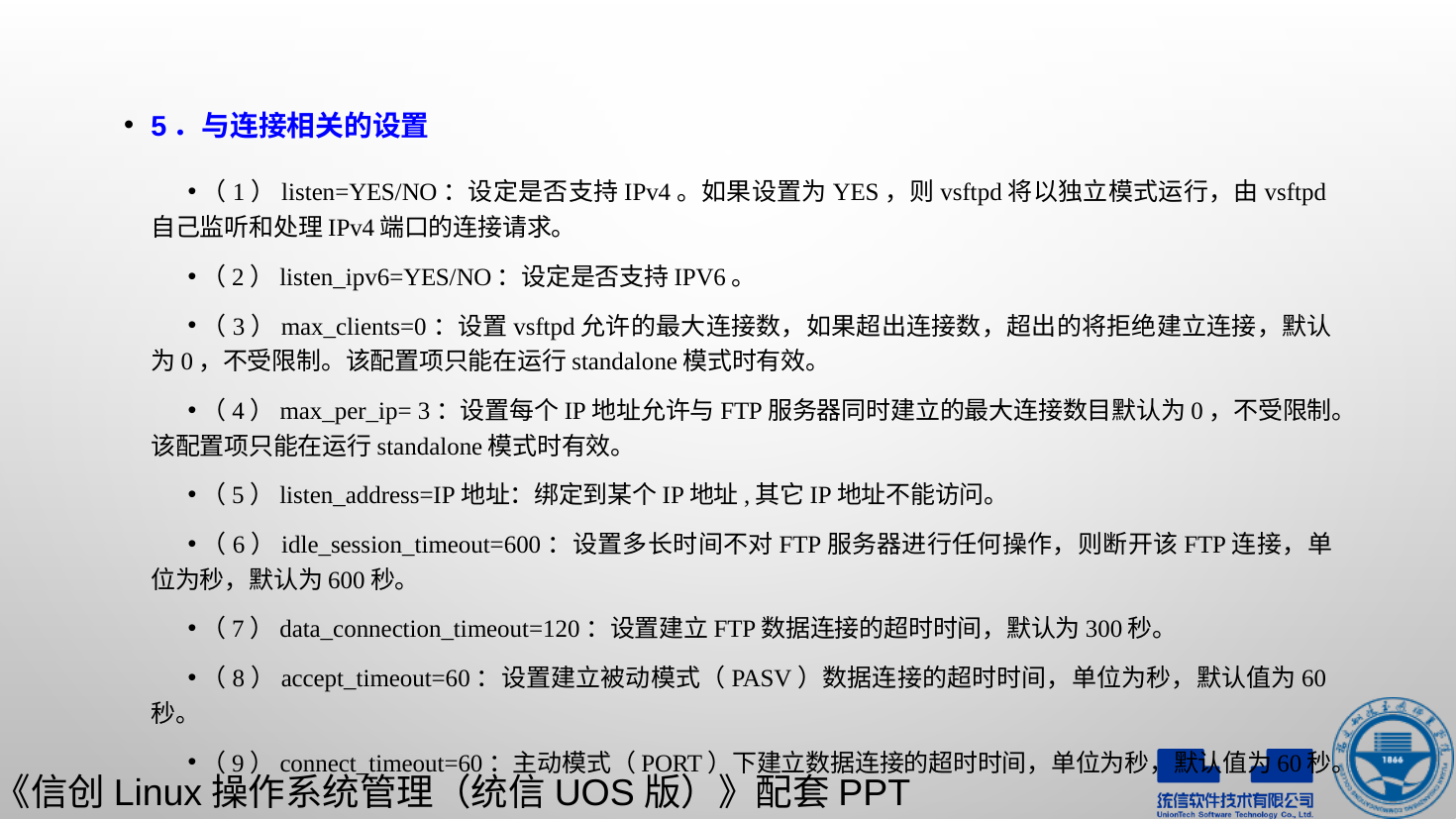

5．与连接相关的设置
（1）listen=YES/NO：设定是否支持IPv4。如果设置为YES，则vsftpd将以独立模式运行，由vsftpd自己监听和处理IPv4端口的连接请求。
（2）listen_ipv6=YES/NO：设定是否支持IPV6。
（3）max_clients=0：设置vsftpd允许的最大连接数，如果超出连接数，超出的将拒绝建立连接，默认为0，不受限制。该配置项只能在运行standalone模式时有效。
（4）max_per_ip= 3：设置每个IP地址允许与FTP服务器同时建立的最大连接数目默认为0，不受限制。该配置项只能在运行standalone模式时有效。
（5）listen_address=IP地址：绑定到某个IP地址,其它IP地址不能访问。
（6）idle_session_timeout=600：设置多长时间不对FTP服务器进行任何操作，则断开该FTP连接，单位为秒，默认为600秒。
（7）data_connection_timeout=120：设置建立FTP数据连接的超时时间，默认为300秒。
（8）accept_timeout=60：设置建立被动模式（PASV）数据连接的超时时间，单位为秒，默认值为60秒。
（9）connect_timeout=60：主动模式（PORT）下建立数据连接的超时时间，单位为秒，默认值为60秒。